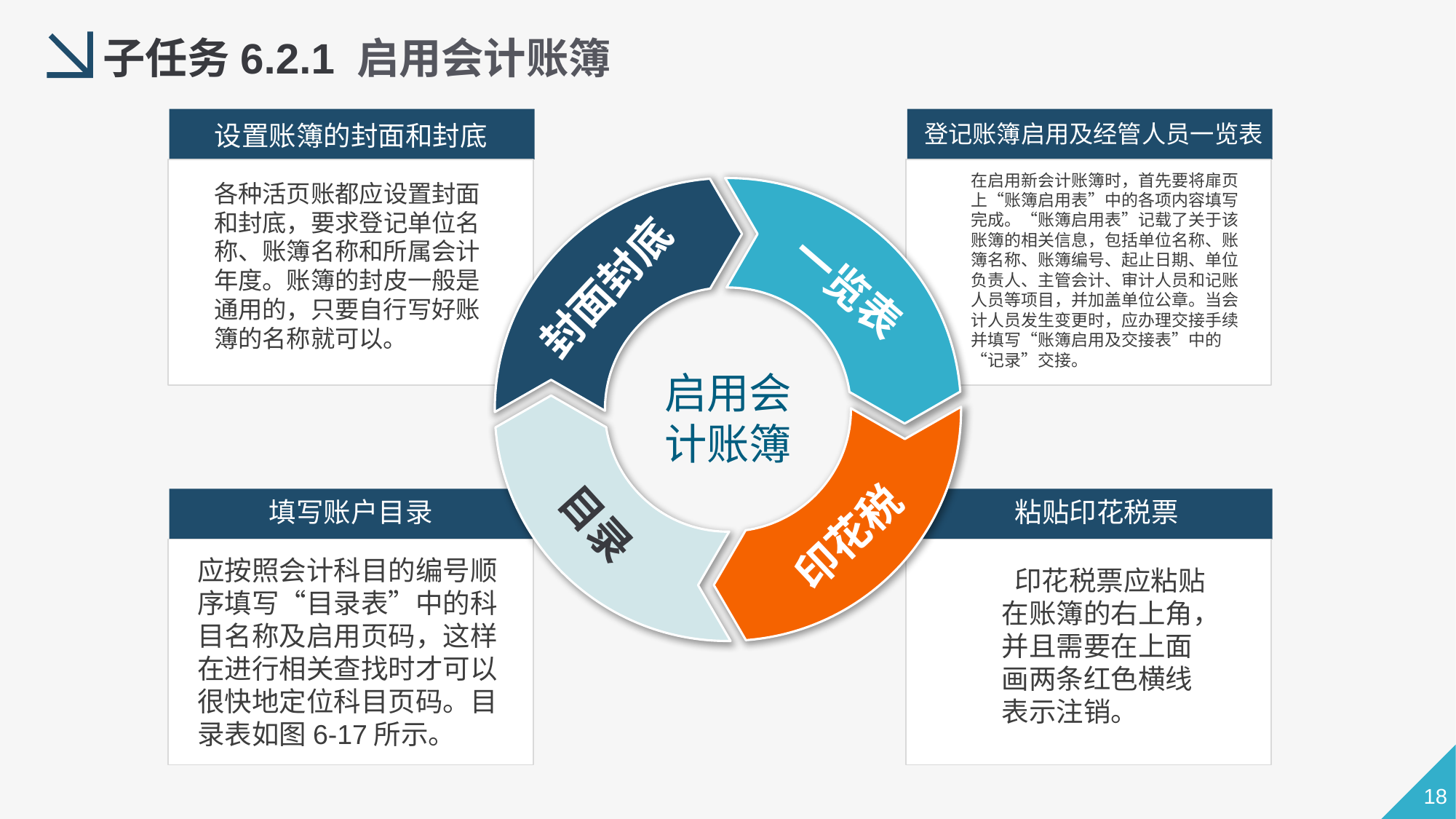

子任务6.2.1 启用会计账簿

设置账簿的封面和封底
登记账簿启用及经管人员一览表
在启用新会计账簿时，首先要将扉页上“账簿启用表”中的各项内容填写完成。“账簿启用表”记载了关于该账簿的相关信息，包括单位名称、账簿名称、账簿编号、起止日期、单位负责人、主管会计、审计人员和记账人员等项目，并加盖单位公章。当会计人员发生变更时，应办理交接手续并填写“账簿启用及交接表”中的“记录”交接。
各种活页账都应设置封面和封底，要求登记单位名称、账簿名称和所属会计年度。账簿的封皮一般是通用的，只要自行写好账簿的名称就可以。

封面封底
一览表
启用会计账簿

填写账户目录
粘贴印花税票
目录
印花税
应按照会计科目的编号顺序填写“目录表”中的科目名称及启用页码，这样在进行相关查找时才可以很快地定位科目页码。目录表如图6-17所示。
 印花税票应粘贴在账簿的右上角，并且需要在上面画两条红色横线表示注销。